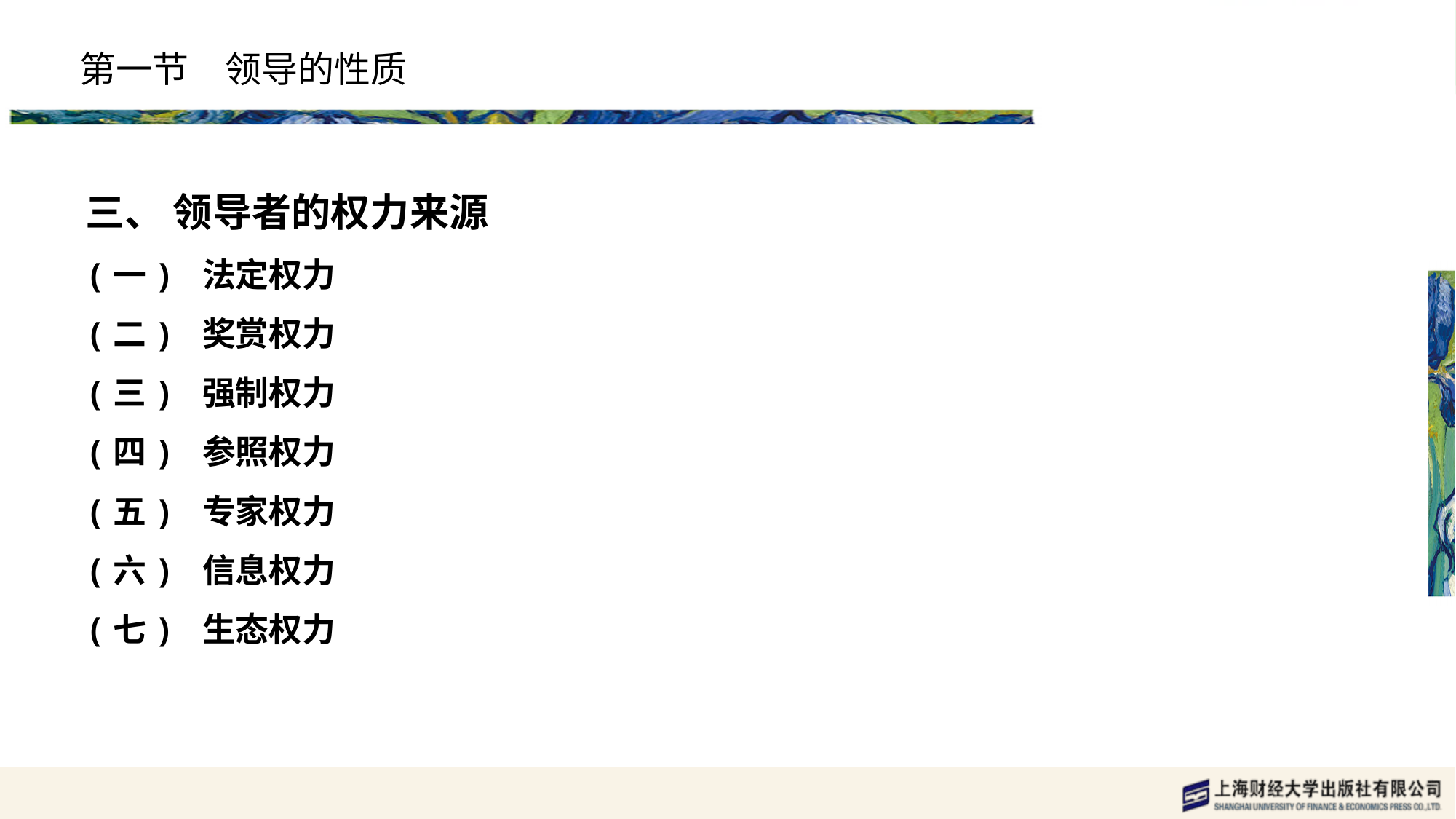

# 第一节　领导的性质
三、 领导者的权力来源
(一) 法定权力
(二) 奖赏权力
(三) 强制权力
(四) 参照权力
(五) 专家权力
(六) 信息权力
(七) 生态权力